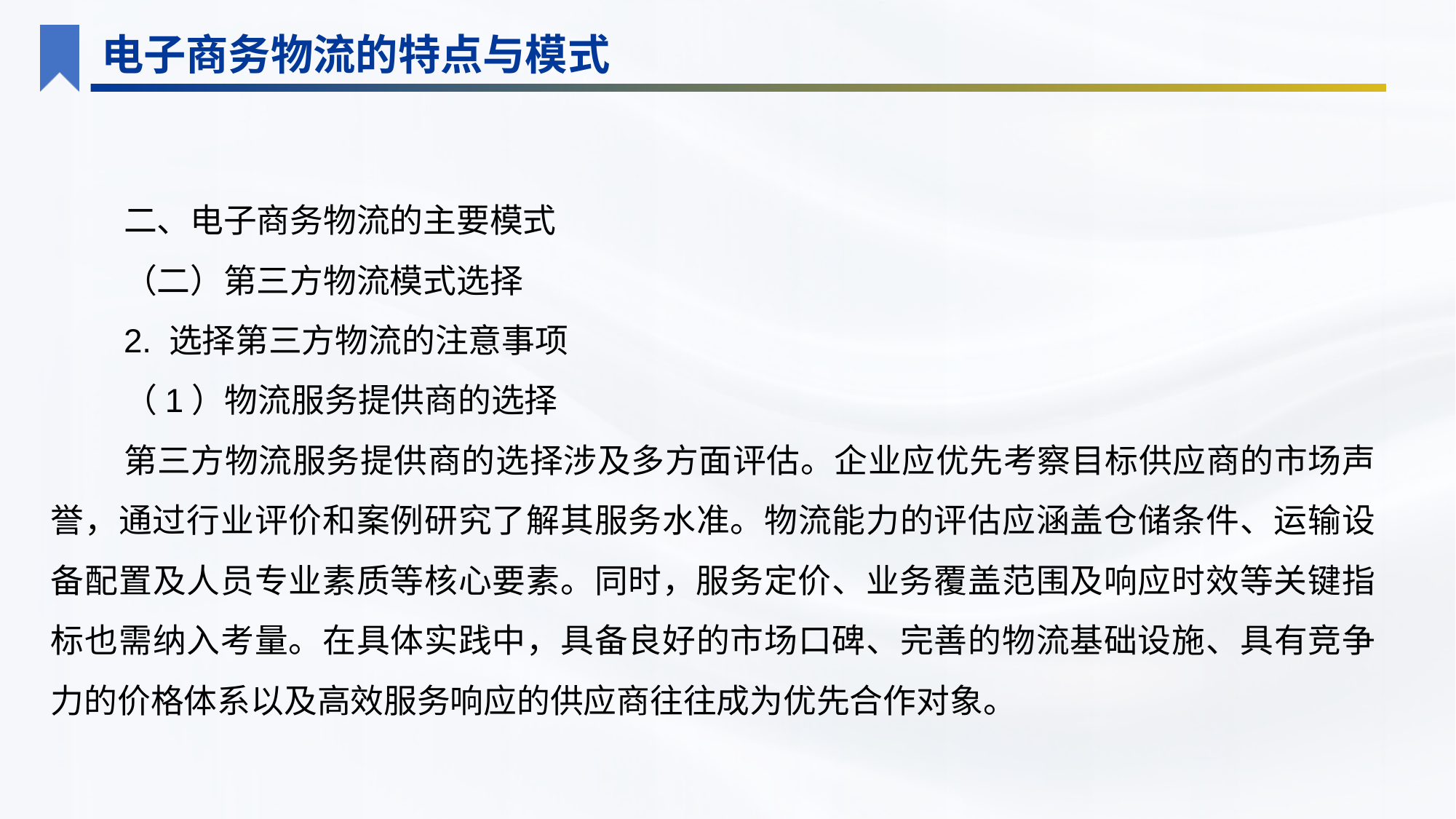

电子商务物流的特点与模式
二、电子商务物流的主要模式
（二）第三方物流模式选择
2. 选择第三方物流的注意事项
（1）物流服务提供商的选择
第三方物流服务提供商的选择涉及多方面评估。企业应优先考察目标供应商的市场声誉，通过行业评价和案例研究了解其服务水准。物流能力的评估应涵盖仓储条件、运输设备配置及人员专业素质等核心要素。同时，服务定价、业务覆盖范围及响应时效等关键指标也需纳入考量。在具体实践中，具备良好的市场口碑、完善的物流基础设施、具有竞争力的价格体系以及高效服务响应的供应商往往成为优先合作对象。